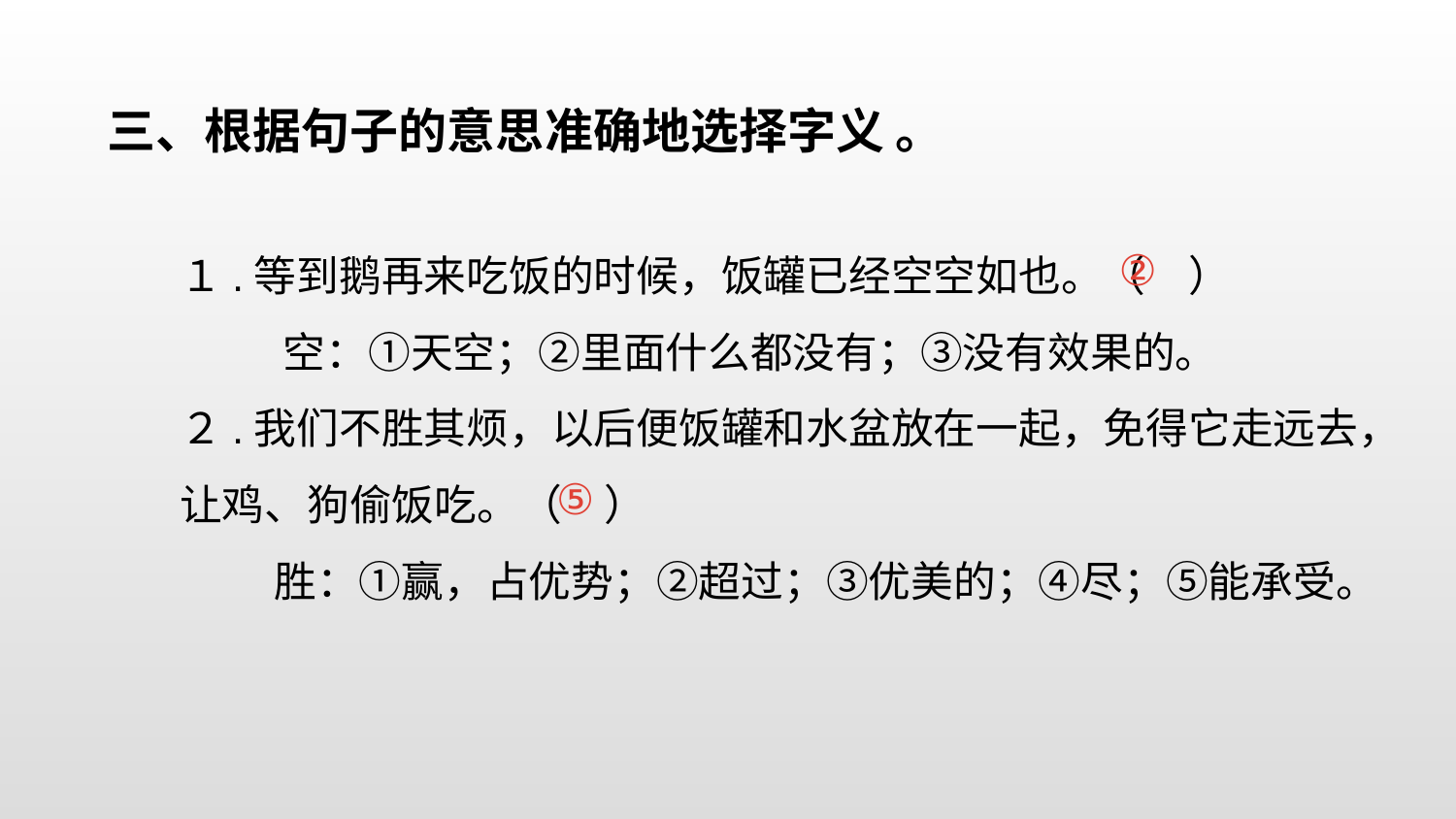

三、根据句子的意思准确地选择字义 。
１.等到鹅再来吃饭的时候，饭罐已经空空如也。（　）
　　  空：①天空；②里面什么都没有；③没有效果的。
２.我们不胜其烦，以后便饭罐和水盆放在一起，免得它走远去，让鸡、狗偷饭吃。（　）
　　 胜：①赢，占优势；②超过；③优美的；④尽；⑤能承受。
②
 ⑤